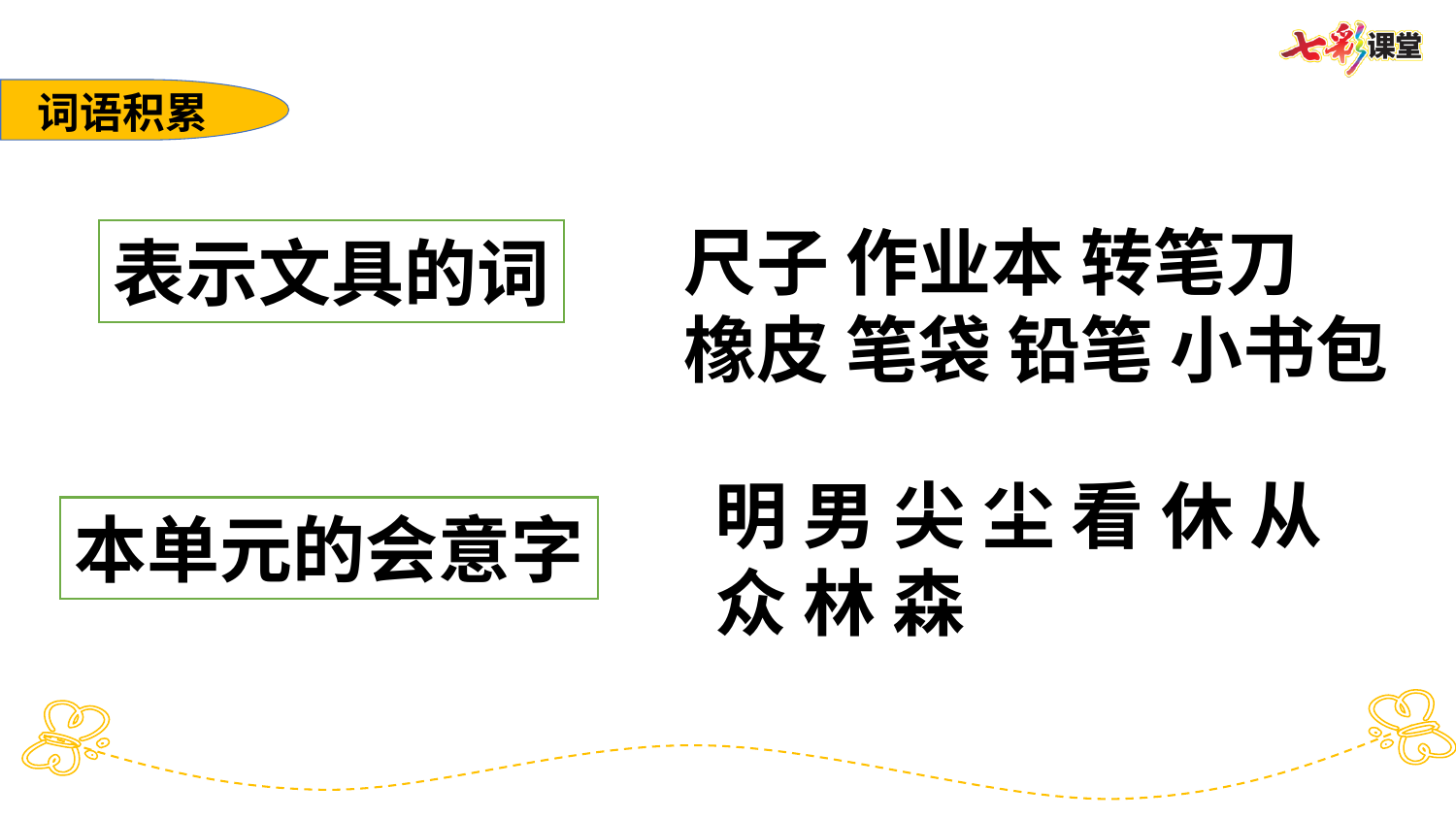

词语积累
尺子 作业本 转笔刀
橡皮 笔袋 铅笔 小书包
表示文具的词
明 男 尖 尘 看 休 从
众 林 森
本单元的会意字